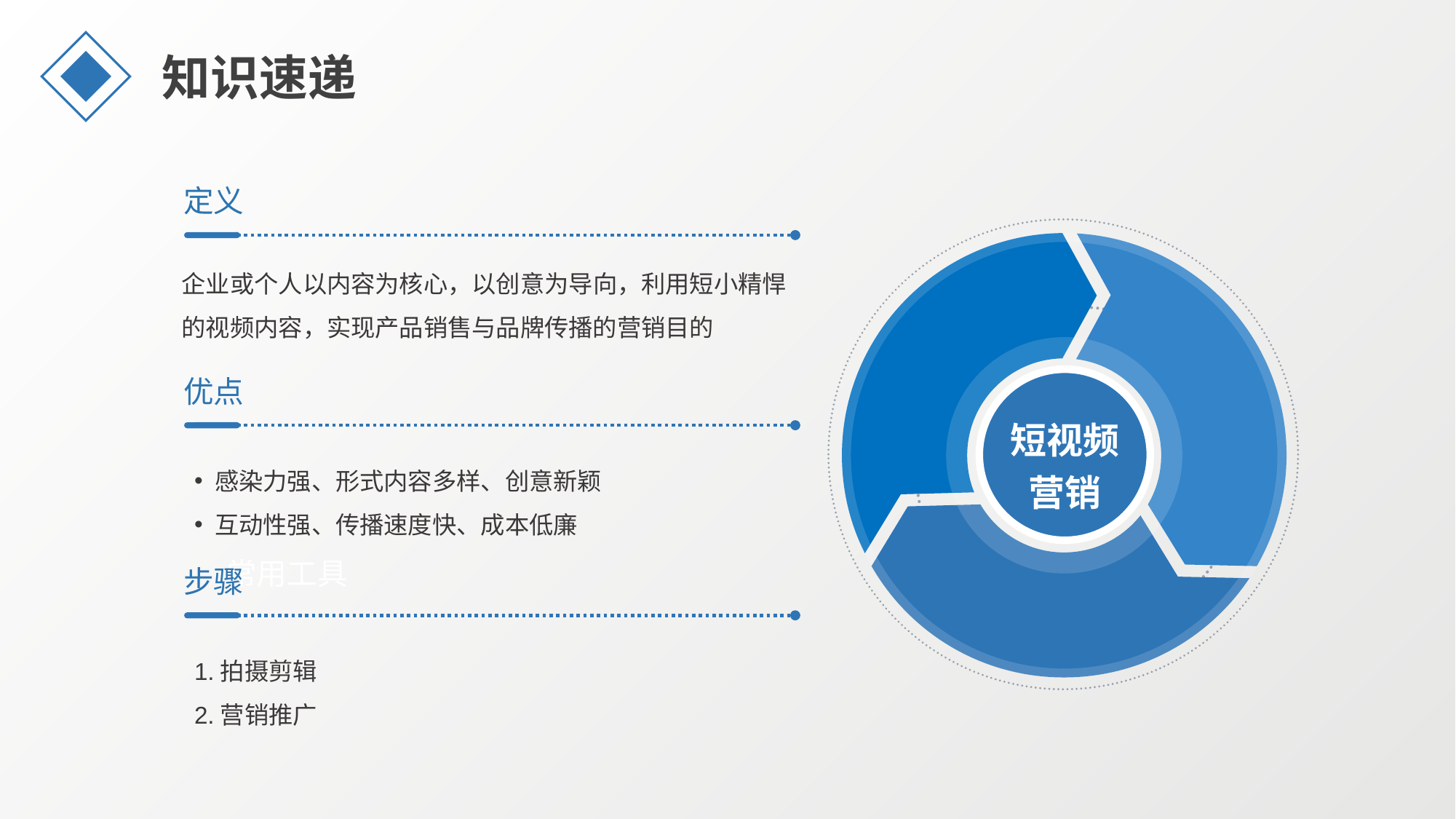

知识速递
定义

企业或个人以内容为核心，以创意为导向，利用短小精悍的视频内容，实现产品销售与品牌传播的营销目的

优点
短视频
营销

感染力强、形式内容多样、创意新颖
互动性强、传播速度快、成本低廉
常用工具
步骤

1.拍摄剪辑
2.营销推广